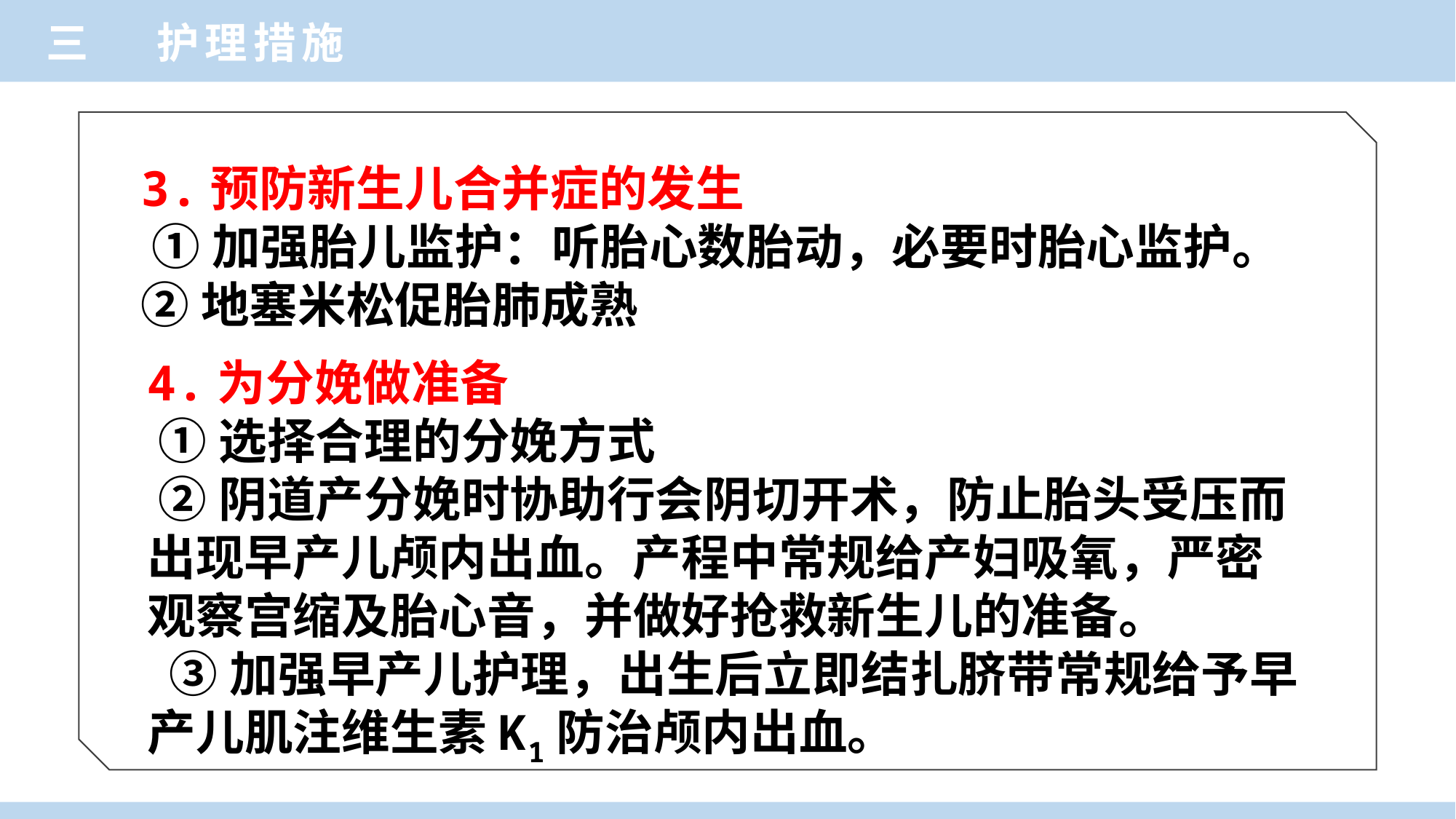

三    护理措施

3.预防新生儿合并症的发生
 ①加强胎儿监护：听胎心数胎动，必要时胎心监护。
②地塞米松促胎肺成熟
4.为分娩做准备
 ①选择合理的分娩方式
 ②阴道产分娩时协助行会阴切开术，防止胎头受压而出现早产儿颅内出血。产程中常规给产妇吸氧，严密观察宫缩及胎心音，并做好抢救新生儿的准备。
  ③加强早产儿护理，出生后立即结扎脐带常规给予早产儿肌注维生素K1防治颅内出血。